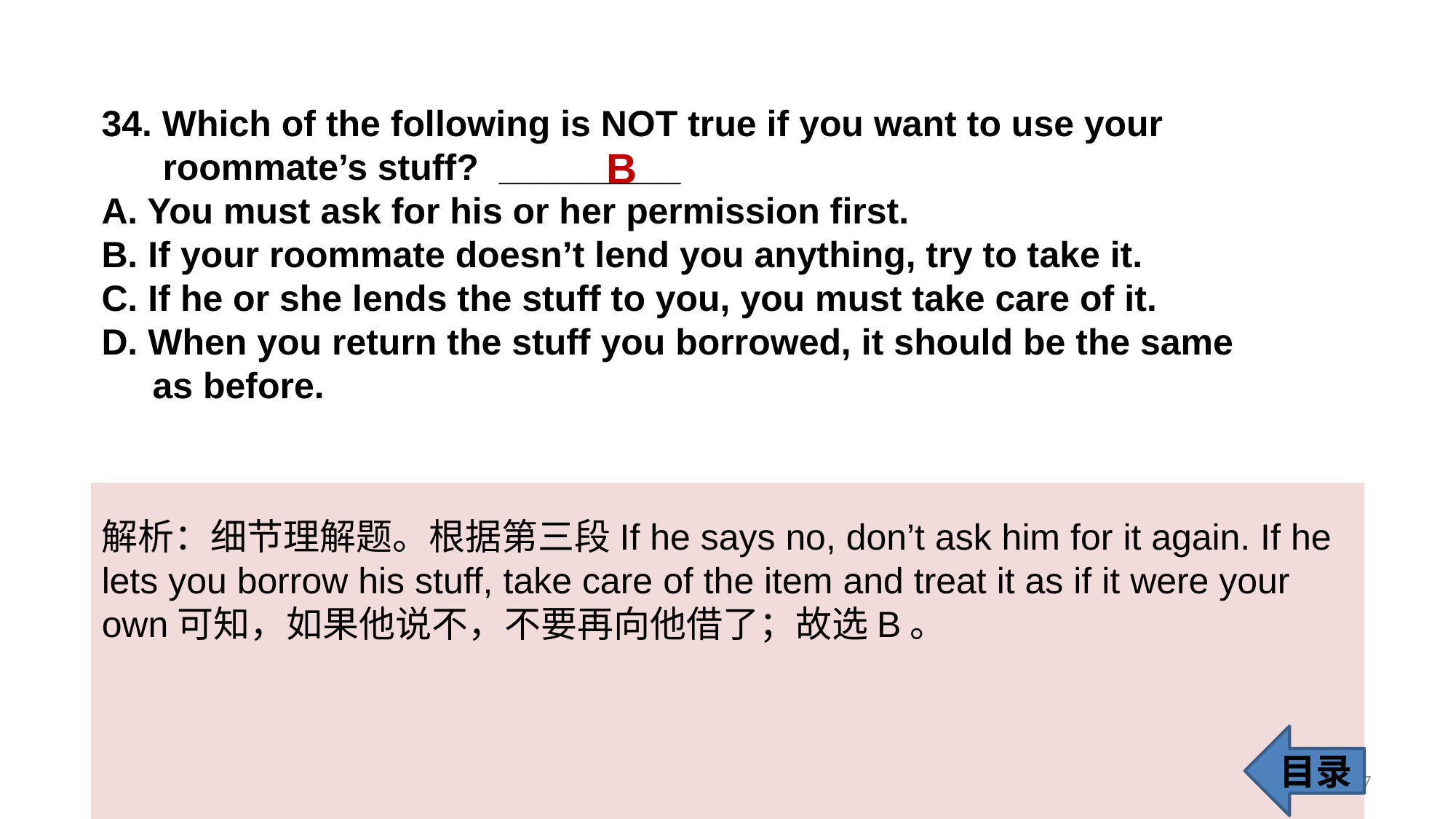

34. Which of the following is NOT true if you want to use your
      roommate’s stuff?  _________
A. You must ask for his or her permission first.
B. If your roommate doesn’t lend you anything, try to take it.
C. If he or she lends the stuff to you, you must take care of it.
D. When you return the stuff you borrowed, it should be the same
     as before.
B

解析：细节理解题。根据第三段If he says no, don’t ask him for it again. If he lets you borrow his stuff, take care of the item and treat it as if it were your own可知，如果他说不，不要再向他借了；故选B。
目录
37